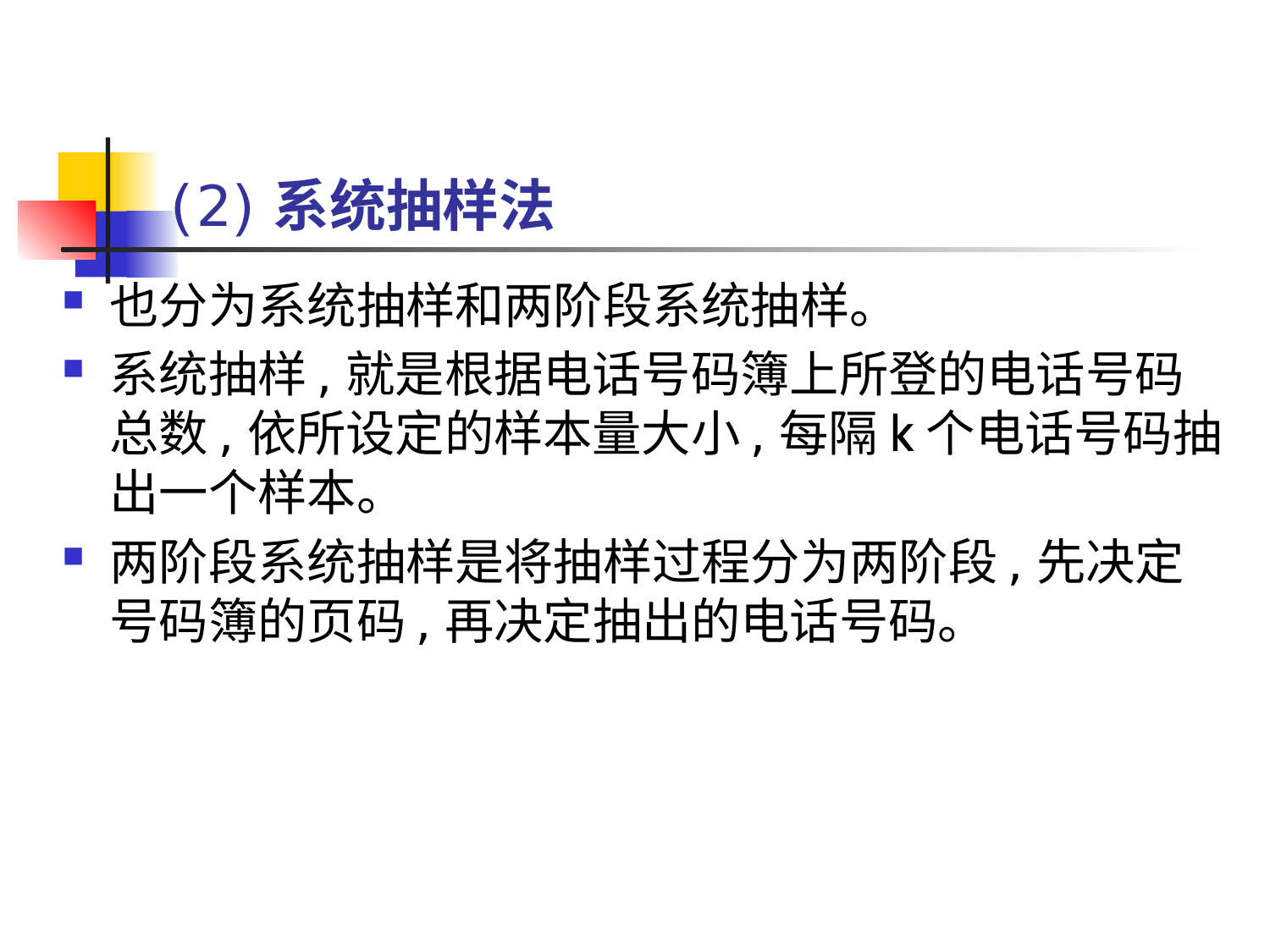

# (2)系统抽样法
也分为系统抽样和两阶段系统抽样。
系统抽样,就是根据电话号码簿上所登的电话号码总数,依所设定的样本量大小,每隔k个电话号码抽出一个样本。
两阶段系统抽样是将抽样过程分为两阶段,先决定号码簿的页码,再决定抽出的电话号码。